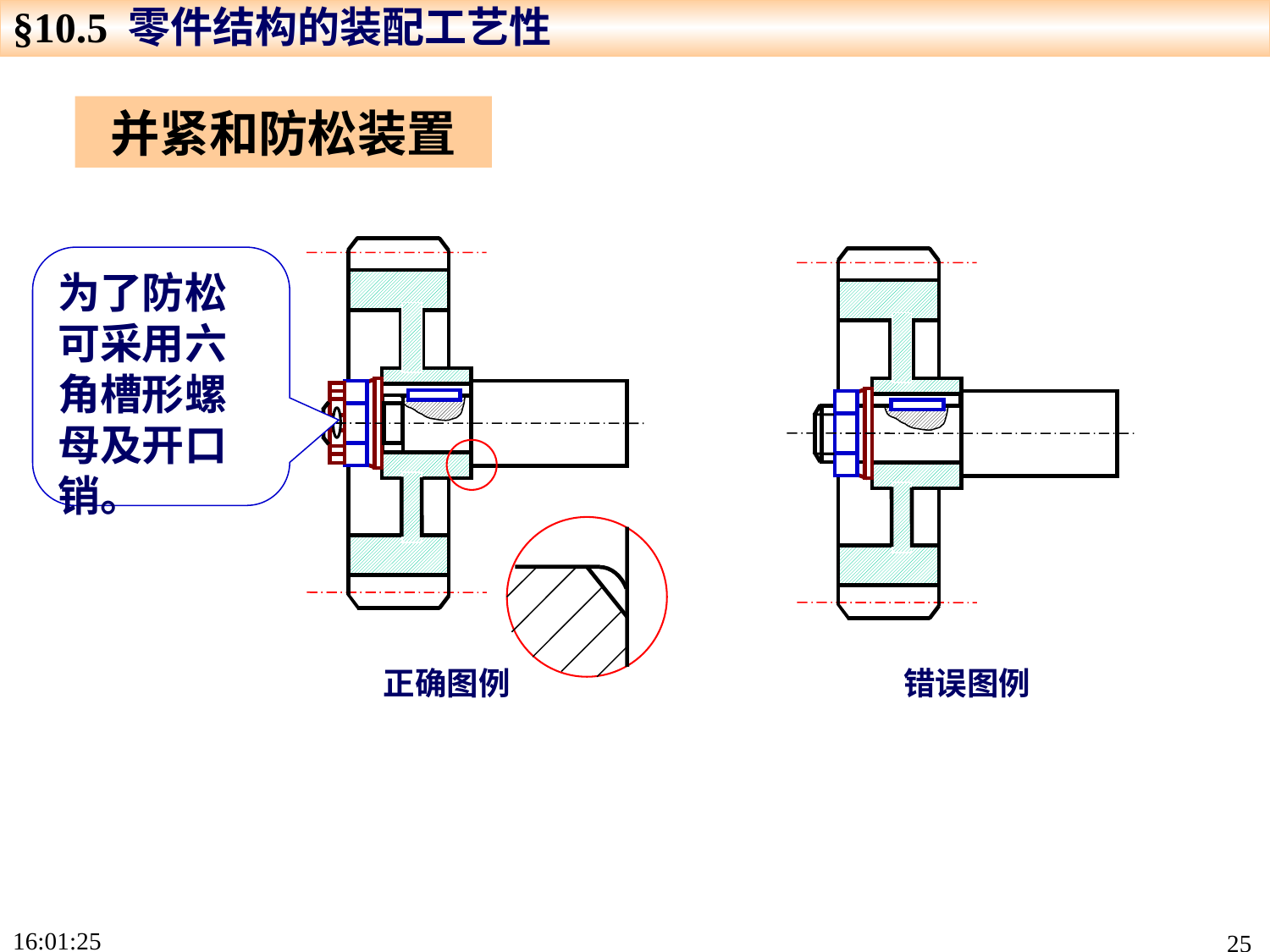

§10.5 零件结构的装配工艺性
并紧和防松装置

正确图例
为了防松可采用六角槽形螺母及开口销。

错误图例

16:01:25
25